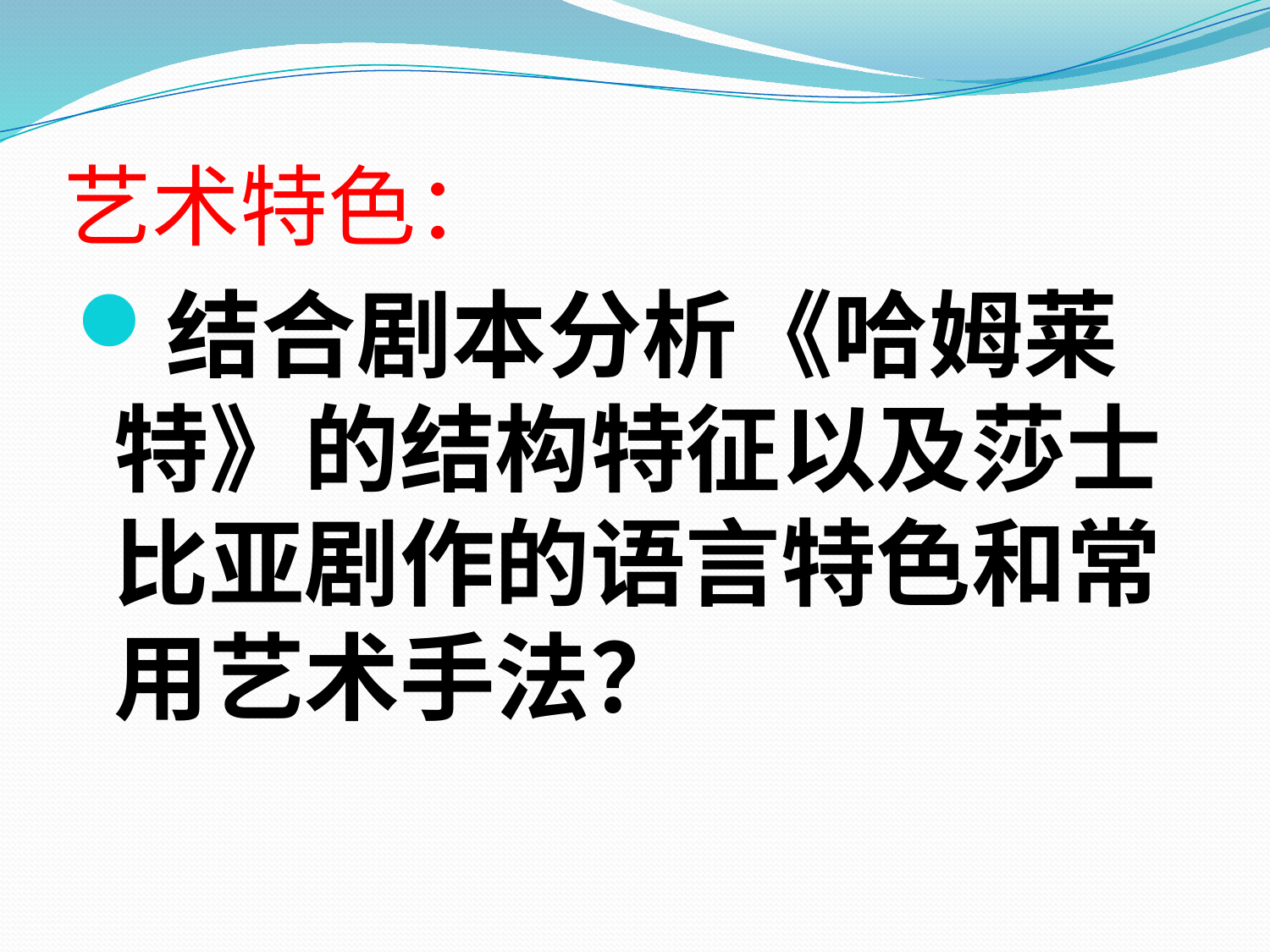

# 艺术特色：
结合剧本分析《哈姆莱特》的结构特征以及莎士比亚剧作的语言特色和常用艺术手法？